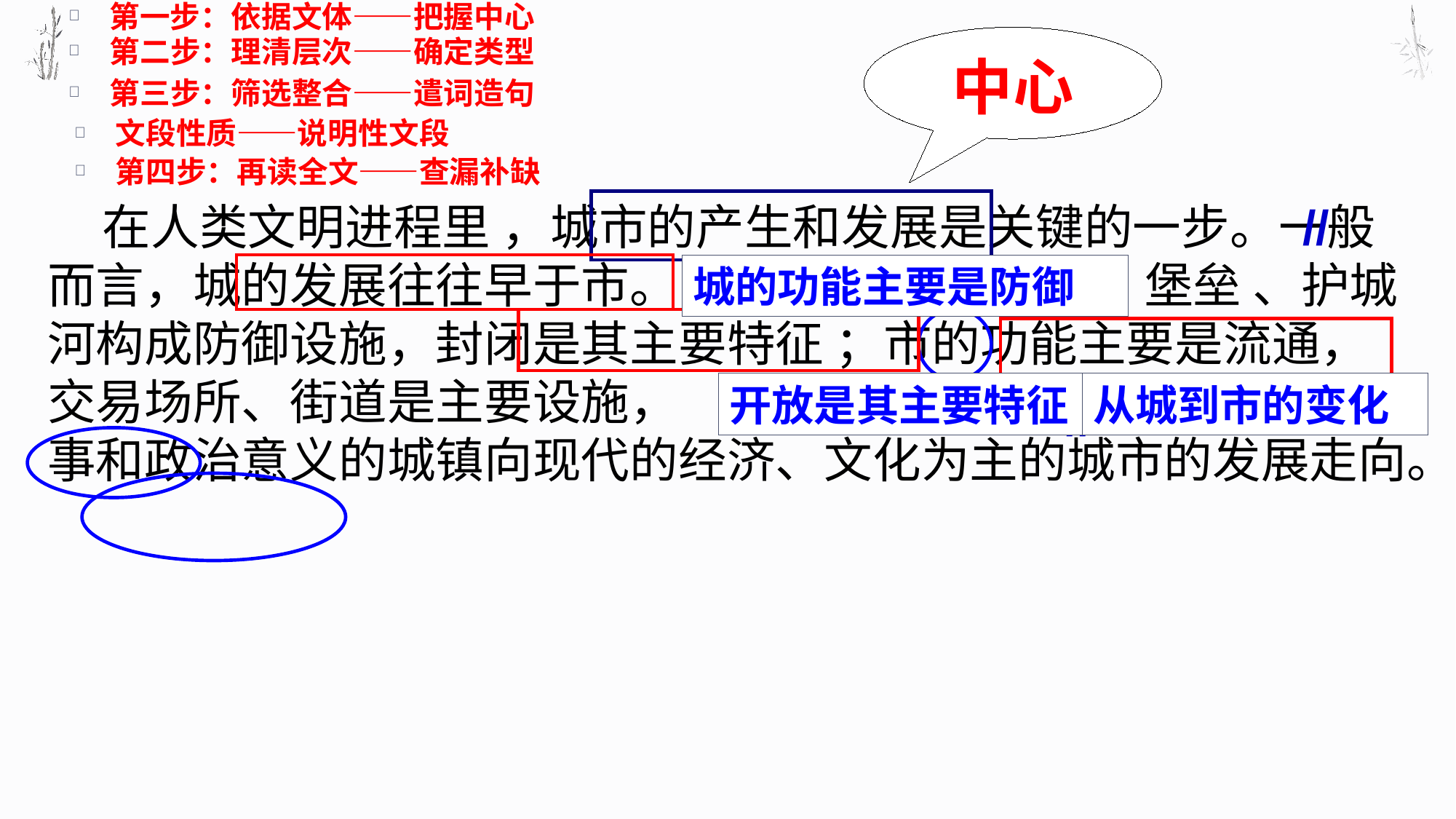

第一步：依据文体——把握中心
第二步：理清层次——确定类型
中心
第三步：筛选整合——遣词造句
文段性质——说明性文段
第四步：再读全文——查漏补缺
    在人类文明进程里 ，城市的产生和发展是关键的一步。一般而言，城的发展往往早于市。     ①_____，城墙 、堡垒 、护城河构成防御设施，封闭是其主要特征 ；市的功能主要是流通，交易场所、街道是主要设施，     ②____。     ③    ，反映了由军事和政治意义的城镇向现代的经济、文化为主的城市的发展走向。

//
引领句

城的功能主要是防御

照应句
总结句
开放是其主要特征
从城到市的变化
//